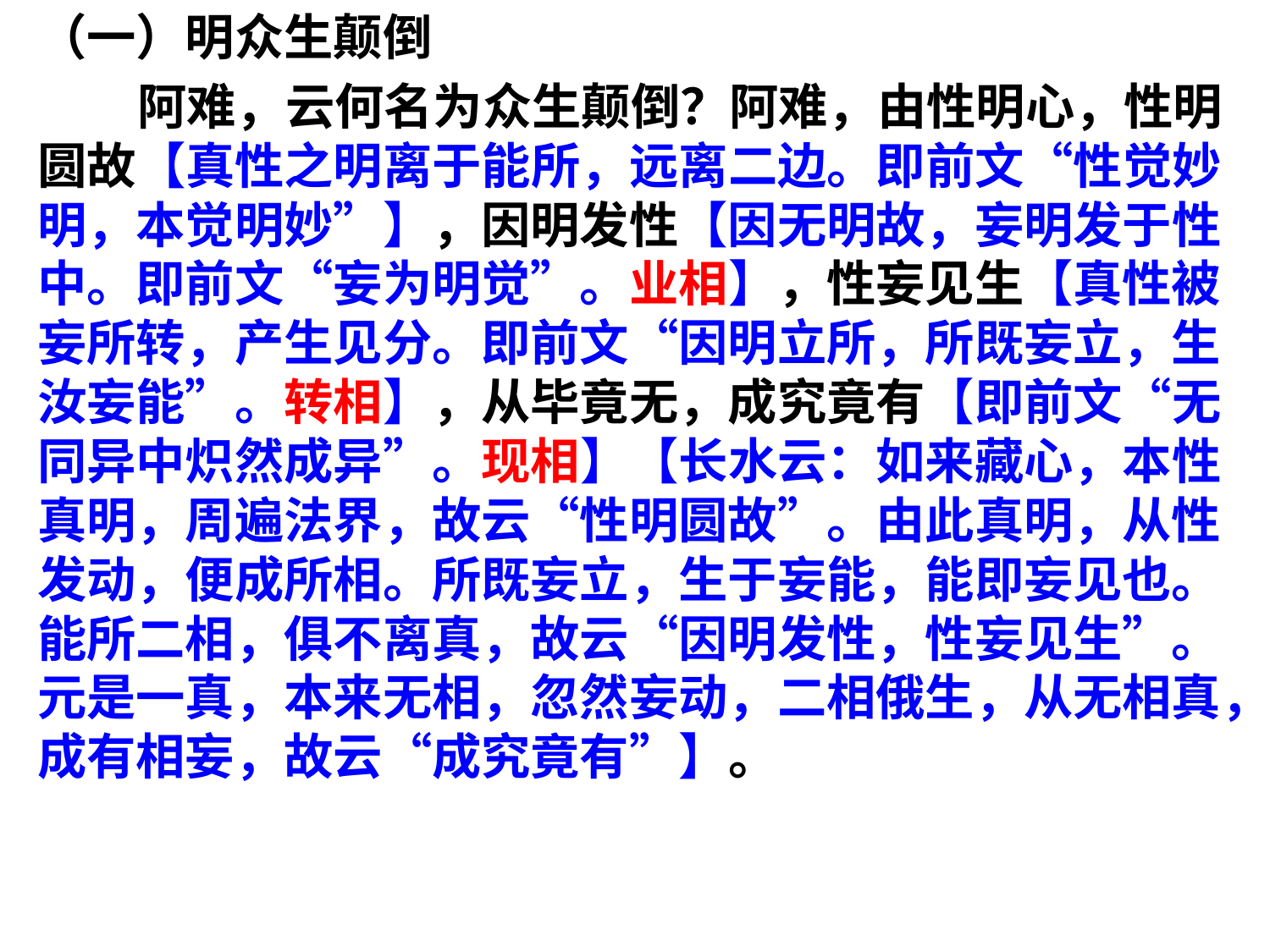

（一）明众生颠倒
        阿难，云何名为众生颠倒？阿难，由性明心，性明圆故【真性之明离于能所，远离二边。即前文“性觉妙明，本觉明妙”】，因明发性【因无明故，妄明发于性中。即前文“妄为明觉”。业相】，性妄见生【真性被妄所转，产生见分。即前文“因明立所，所既妄立，生汝妄能”。转相】，从毕竟无，成究竟有【即前文“无同异中炽然成异”。现相】【长水云：如来藏心，本性真明，周遍法界，故云“性明圆故”。由此真明，从性发动，便成所相。所既妄立，生于妄能，能即妄见也。能所二相，俱不离真，故云“因明发性，性妄见生”。元是一真，本来无相，忽然妄动，二相俄生，从无相真，成有相妄，故云“成究竟有”】。